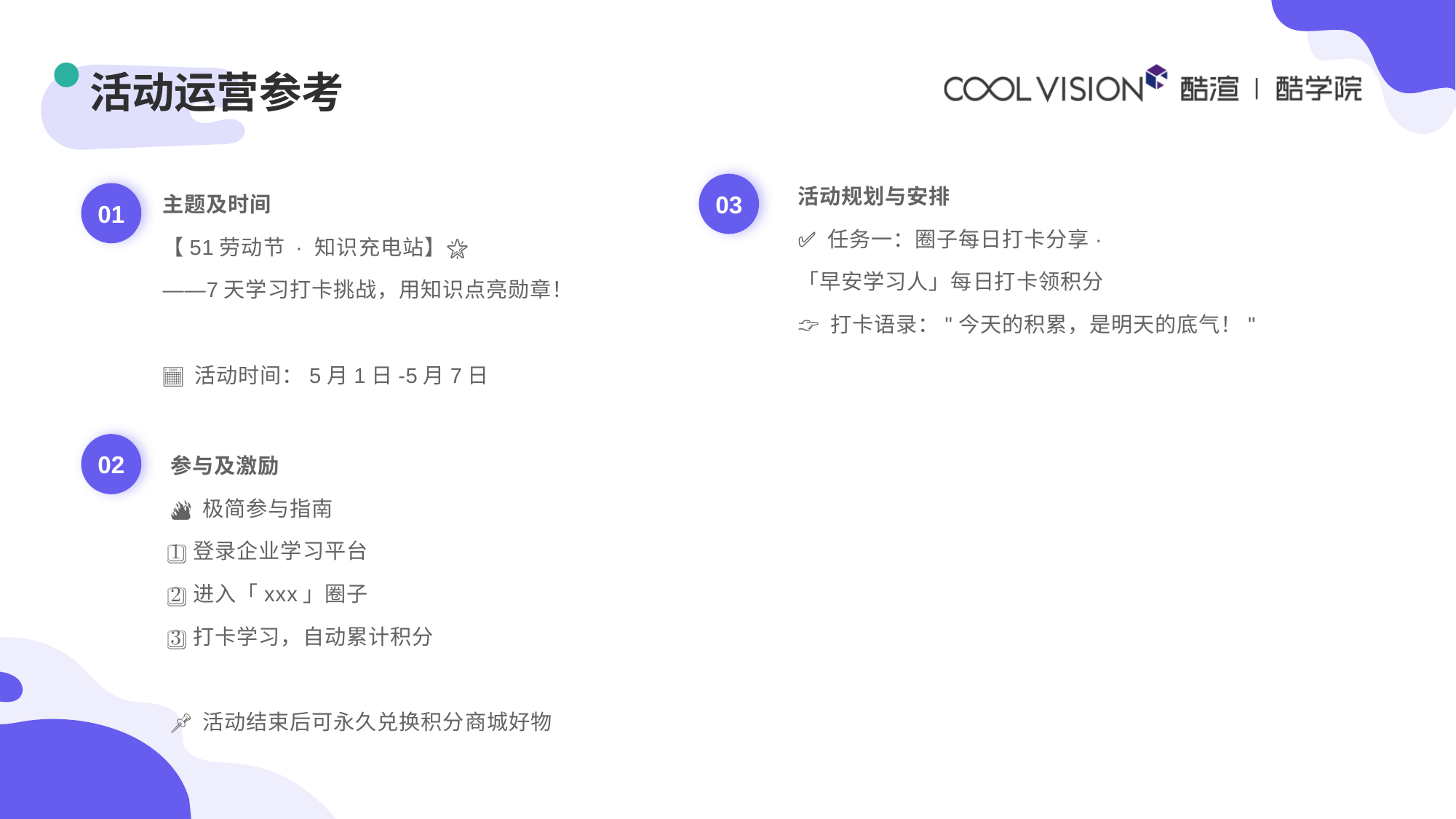

# 活动运营参考
03
活动规划与安排
✅ 任务一：圈子每日打卡分享·
「早安学习人」每日打卡领积分
👉 打卡语录："今天的积累，是明天的底气！"

01
主题及时间
【51劳动节 · 知识充电站】🌟
——7天学习打卡挑战，用知识点亮勋章！

📅 活动时间：5月1日-5月7日
02
参与及激励
🔥 极简参与指南
1️⃣ 登录企业学习平台
2️⃣ 进入「xxx」圈子
3️⃣ 打卡学习，自动累计积分

📌 活动结束后可永久兑换积分商城好物